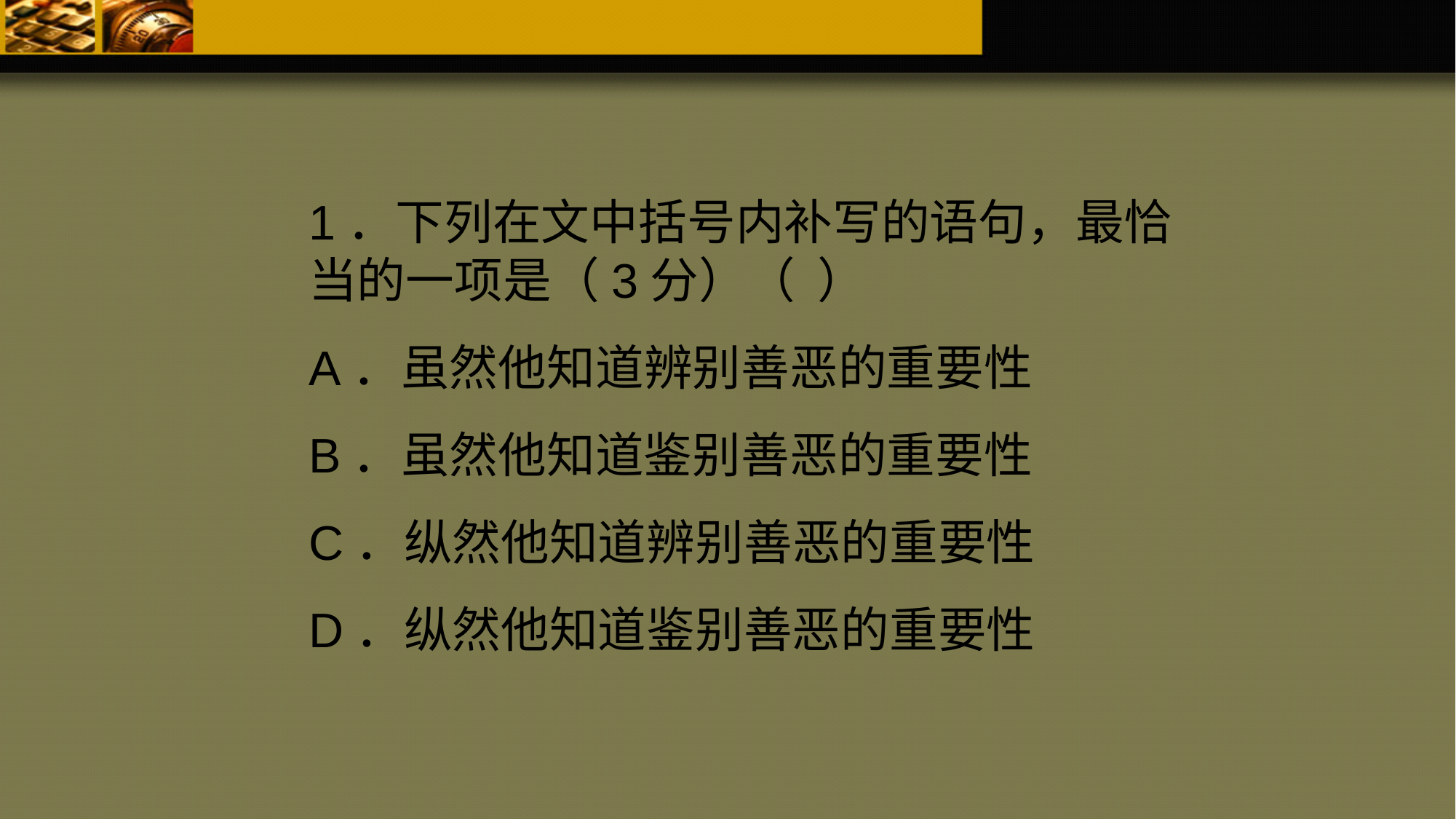

1．下列在文中括号内补写的语句，最恰当的一项是（3分）（  ）
A．虽然他知道辨别善恶的重要性
B．虽然他知道鉴别善恶的重要性
C．纵然他知道辨别善恶的重要性
D．纵然他知道鉴别善恶的重要性
14